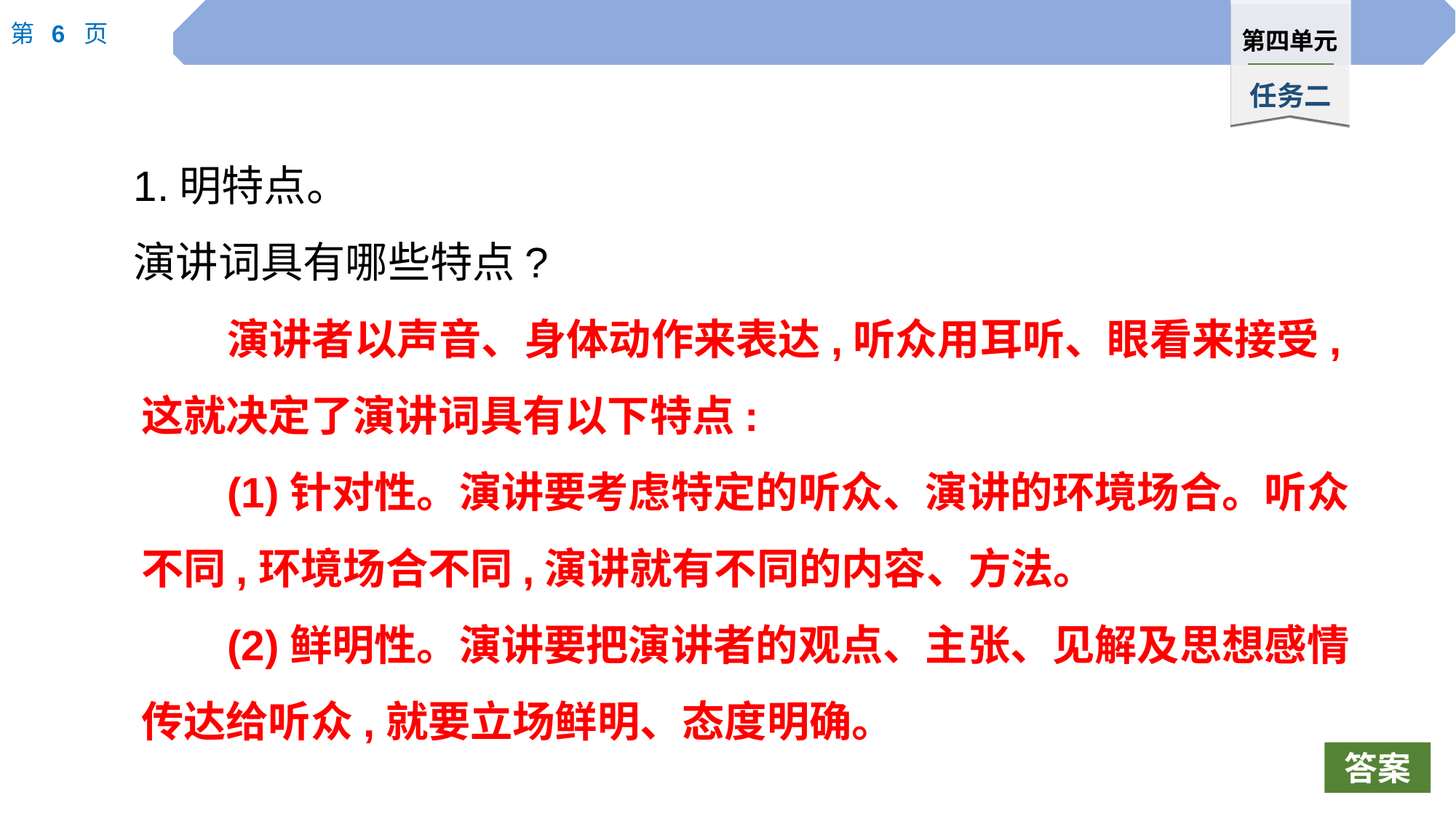

1.明特点。
演讲词具有哪些特点?
演讲者以声音、身体动作来表达,听众用耳听、眼看来接受,这就决定了演讲词具有以下特点:
(1)针对性。演讲要考虑特定的听众、演讲的环境场合。听众不同,环境场合不同,演讲就有不同的内容、方法。
(2)鲜明性。演讲要把演讲者的观点、主张、见解及思想感情传达给听众,就要立场鲜明、态度明确。
答案